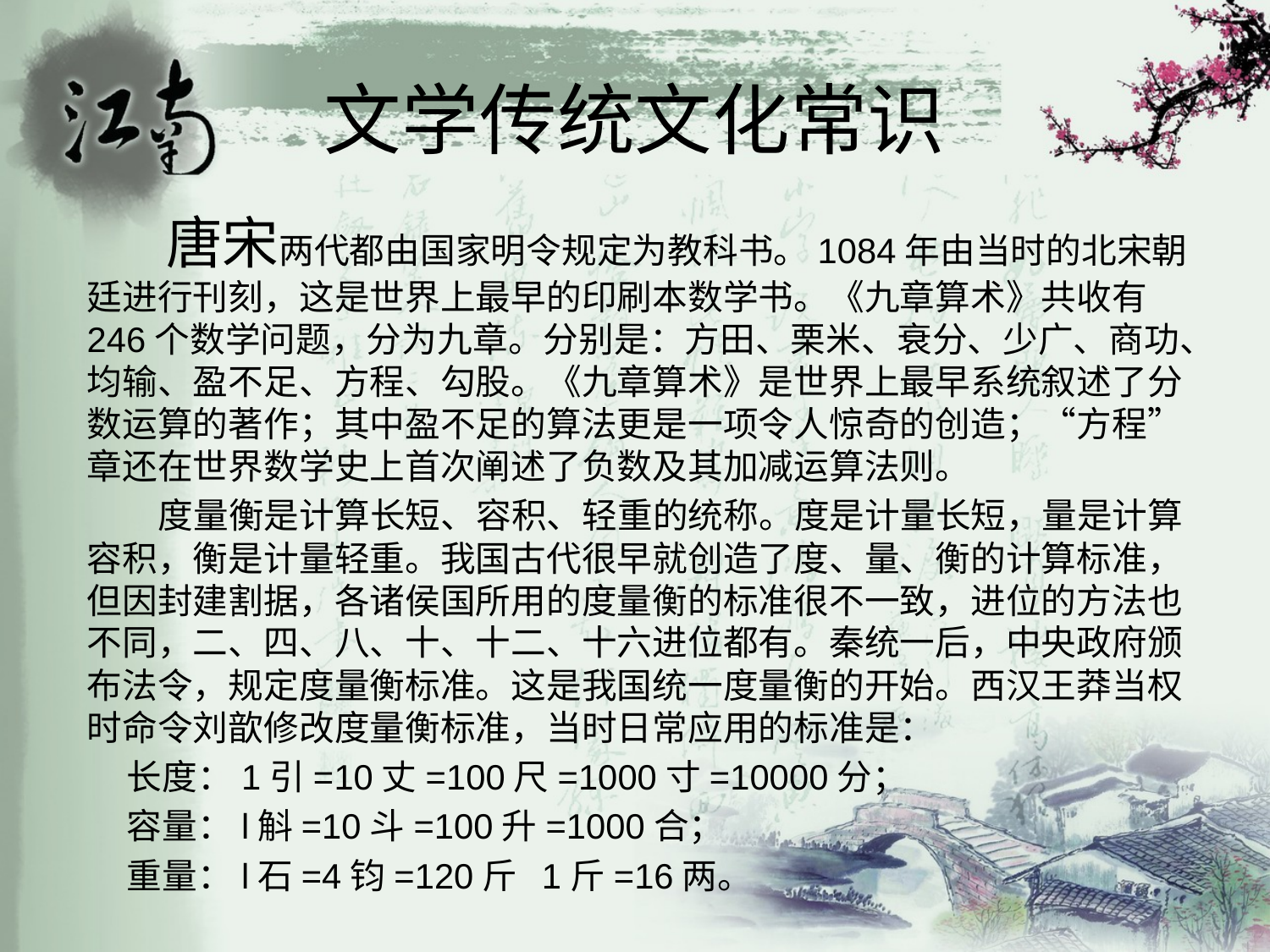

# 文学传统文化常识
         唐宋两代都由国家明令规定为教科书。1084年由当时的北宋朝廷进行刊刻，这是世界上最早的印刷本数学书。《九章算术》共收有246个数学问题，分为九章。分别是：方田、栗米、衰分、少广、商功、均输、盈不足、方程、勾股。《九章算术》是世界上最早系统叙述了分数运算的著作；其中盈不足的算法更是一项令人惊奇的创造；“方程”章还在世界数学史上首次阐述了负数及其加减运算法则。
        度量衡是计算长短、容积、轻重的统称。度是计量长短，量是计算容积，衡是计量轻重。我国古代很早就创造了度、量、衡的计算标准，但因封建割据，各诸侯国所用的度量衡的标准很不一致，进位的方法也不同，二、四、八、十、十二、十六进位都有。秦统一后，中央政府颁布法令，规定度量衡标准。这是我国统一度量衡的开始。西汉王莽当权时命令刘歆修改度量衡标准，当时日常应用的标准是：
    长度：1引=10丈=100尺=1000寸=10000分；
    容量：l斛=10斗=100升=1000合；
    重量：l石=4钧=120斤  1斤=16两。